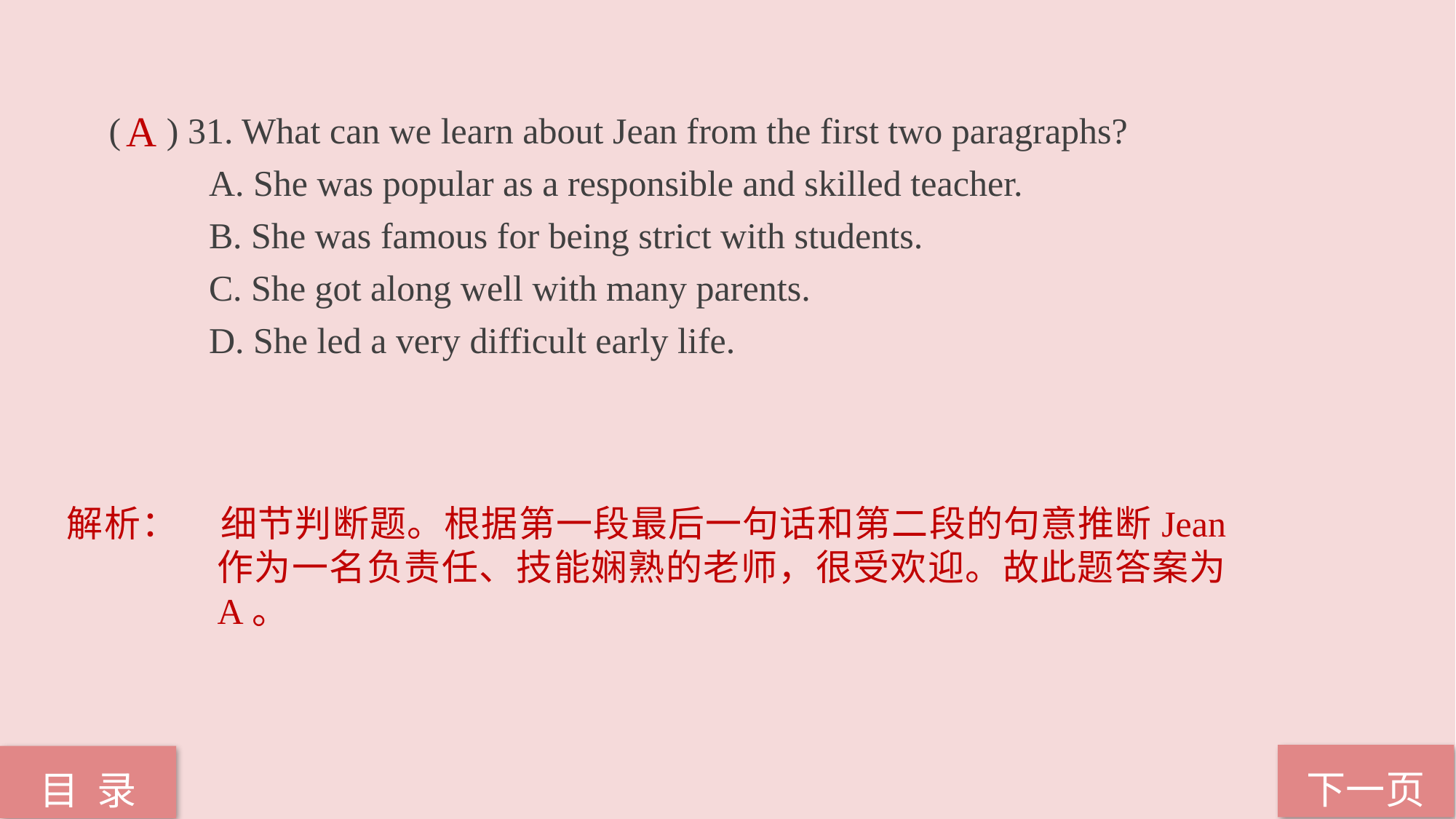

(     ) 31. What can we learn about Jean from the first two paragraphs?
           A. She was popular as a responsible and skilled teacher.
           B. She was famous for being strict with students.
           C. She got along well with many parents.
           D. She led a very difficult early life.
A
解析：	细节判断题。根据第一段最后一句话和第二段的句意推断Jean作为一名负责任、技能娴熟的老师，很受欢迎。故此题答案为A。